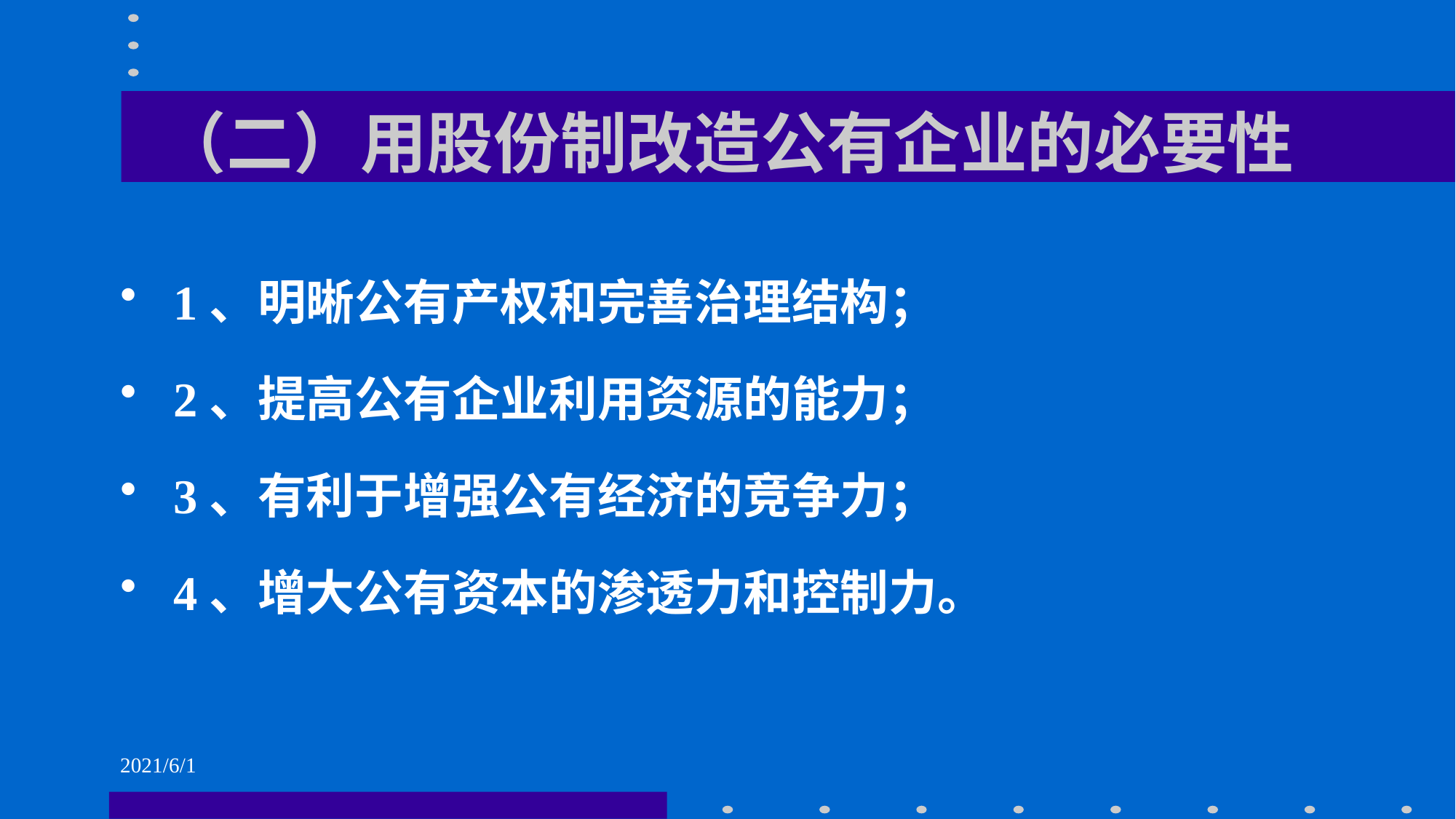

# （二）用股份制改造公有企业的必要性
 1、明晰公有产权和完善治理结构；
 2、提高公有企业利用资源的能力；
 3、有利于增强公有经济的竞争力；
 4、增大公有资本的渗透力和控制力。
2021/6/1